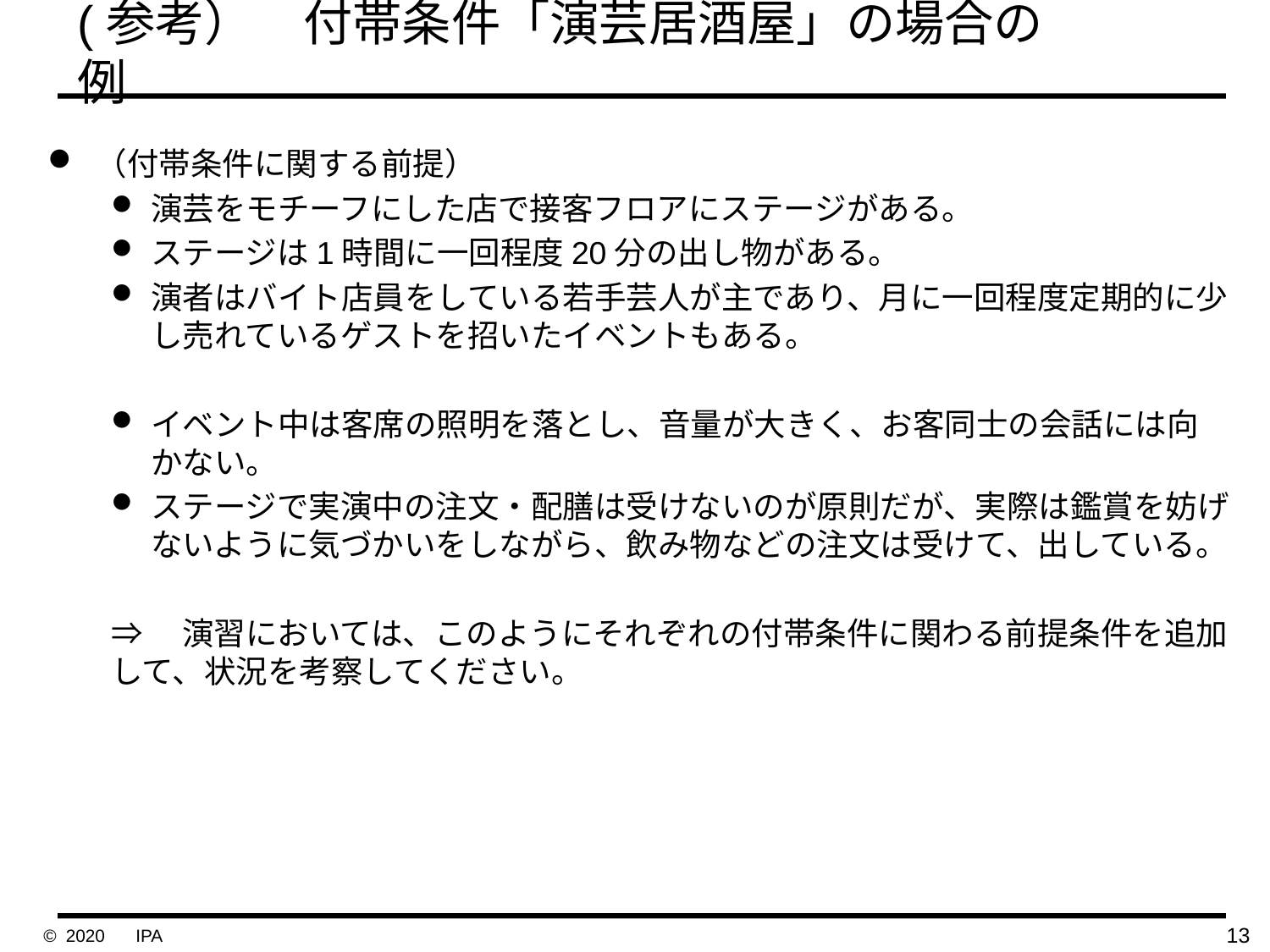

# (参考）　付帯条件「演芸居酒屋」の場合の例
（付帯条件に関する前提）
演芸をモチーフにした店で接客フロアにステージがある。
ステージは1時間に一回程度20分の出し物がある。
演者はバイト店員をしている若手芸人が主であり、月に一回程度定期的に少し売れているゲストを招いたイベントもある。

イベント中は客席の照明を落とし、音量が大きく、お客同士の会話には向かない。
ステージで実演中の注文・配膳は受けないのが原則だが、実際は鑑賞を妨げないように気づかいをしながら、飲み物などの注文は受けて、出している。

⇒　演習においては、このようにそれぞれの付帯条件に関わる前提条件を追加して、状況を考察してください。